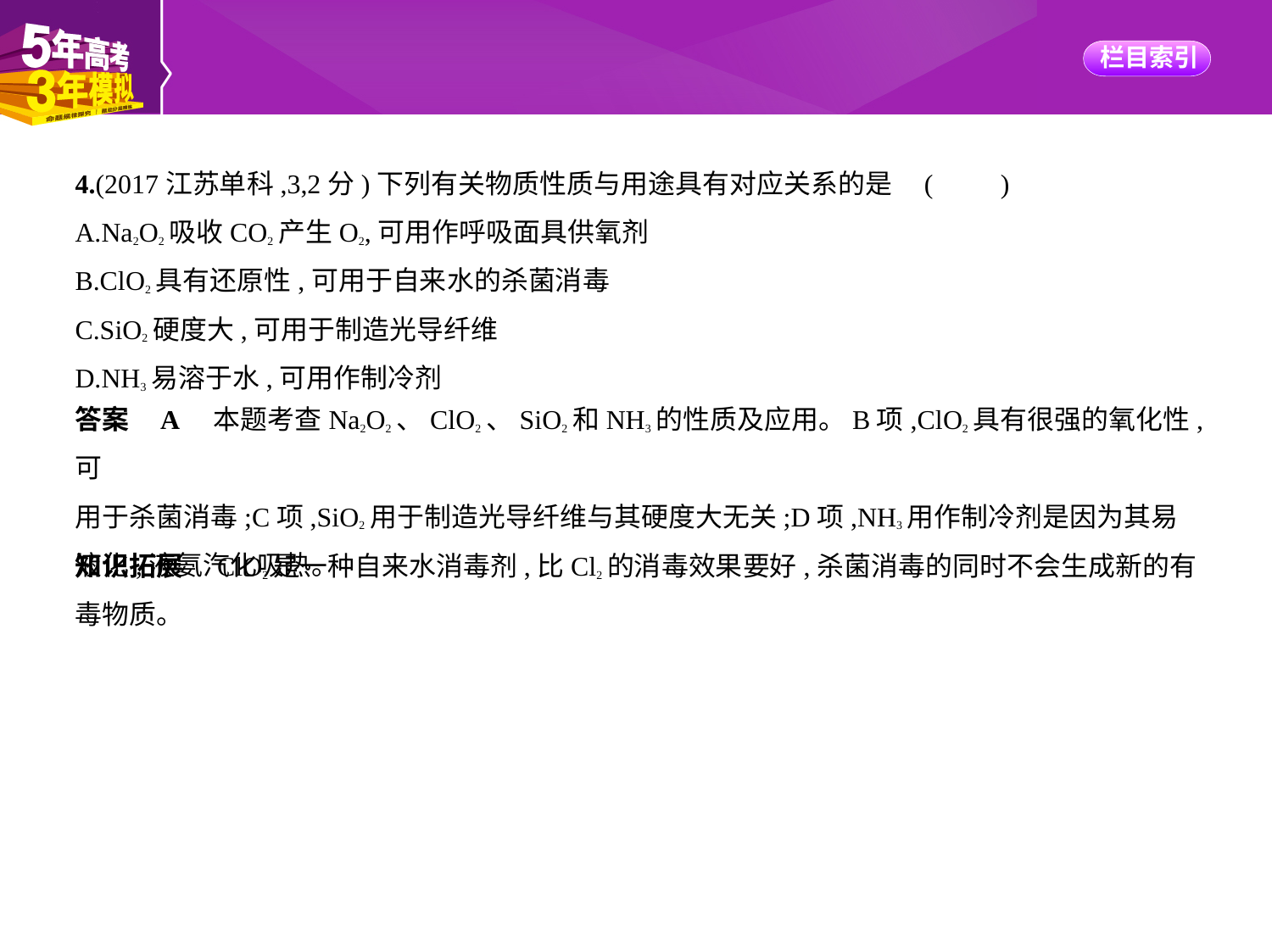

4.(2017江苏单科,3,2分)下列有关物质性质与用途具有对应关系的是 (　　)
A.Na2O2吸收CO2产生O2,可用作呼吸面具供氧剂
B.ClO2具有还原性,可用于自来水的杀菌消毒
C.SiO2硬度大,可用于制造光导纤维
D.NH3易溶于水,可用作制冷剂
答案    A　本题考查Na2O2、ClO2、SiO2和NH3的性质及应用。B项,ClO2具有很强的氧化性,可
用于杀菌消毒;C项,SiO2用于制造光导纤维与其硬度大无关;D项,NH3用作制冷剂是因为其易
液化,液氨汽化吸热。
知识拓展　ClO2是一种自来水消毒剂,比Cl2的消毒效果要好,杀菌消毒的同时不会生成新的有
毒物质。